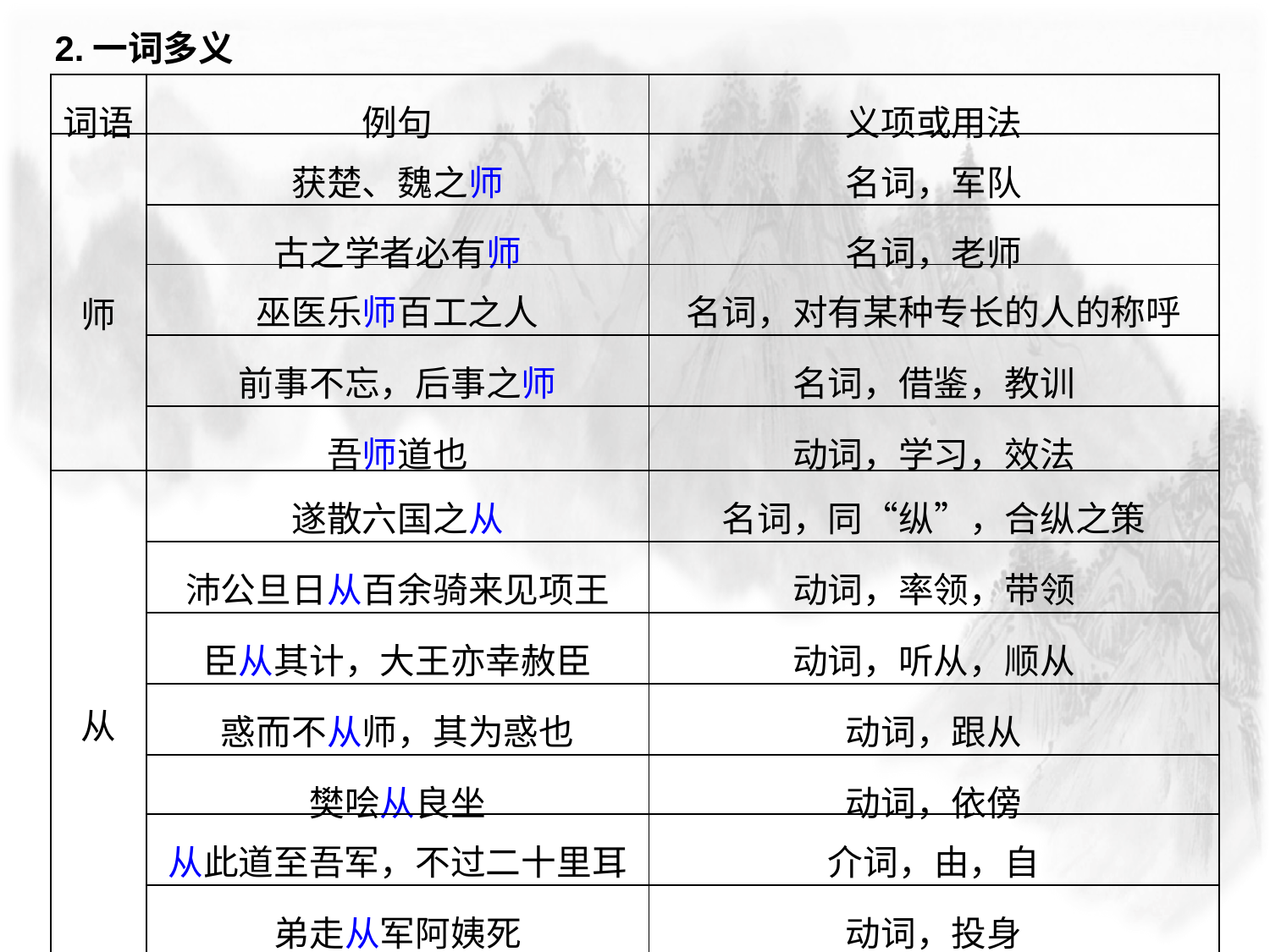

2.一词多义
| 词语 | 例句 | 义项或用法 |
| --- | --- | --- |
| 师 | 获楚、魏之师 | 名词，军队 |
|  | 古之学者必有师 | 名词，老师 |
|  | 巫医乐师百工之人 | 名词，对有某种专长的人的称呼 |
|  | 前事不忘，后事之师 | 名词，借鉴，教训 |
|  | 吾师道也 | 动词，学习，效法 |
| 从 | 遂散六国之从 | 名词，同“纵”，合纵之策 |
|  | 沛公旦日从百余骑来见项王 | 动词，率领，带领 |
|  | 臣从其计，大王亦幸赦臣 | 动词，听从，顺从 |
|  | 惑而不从师，其为惑也 | 动词，跟从 |
|  | 樊哙从良坐 | 动词，依傍 |
|  | 从此道至吾军，不过二十里耳 | 介词，由，自 |
|  | 弟走从军阿姨死 | 动词，投身 |